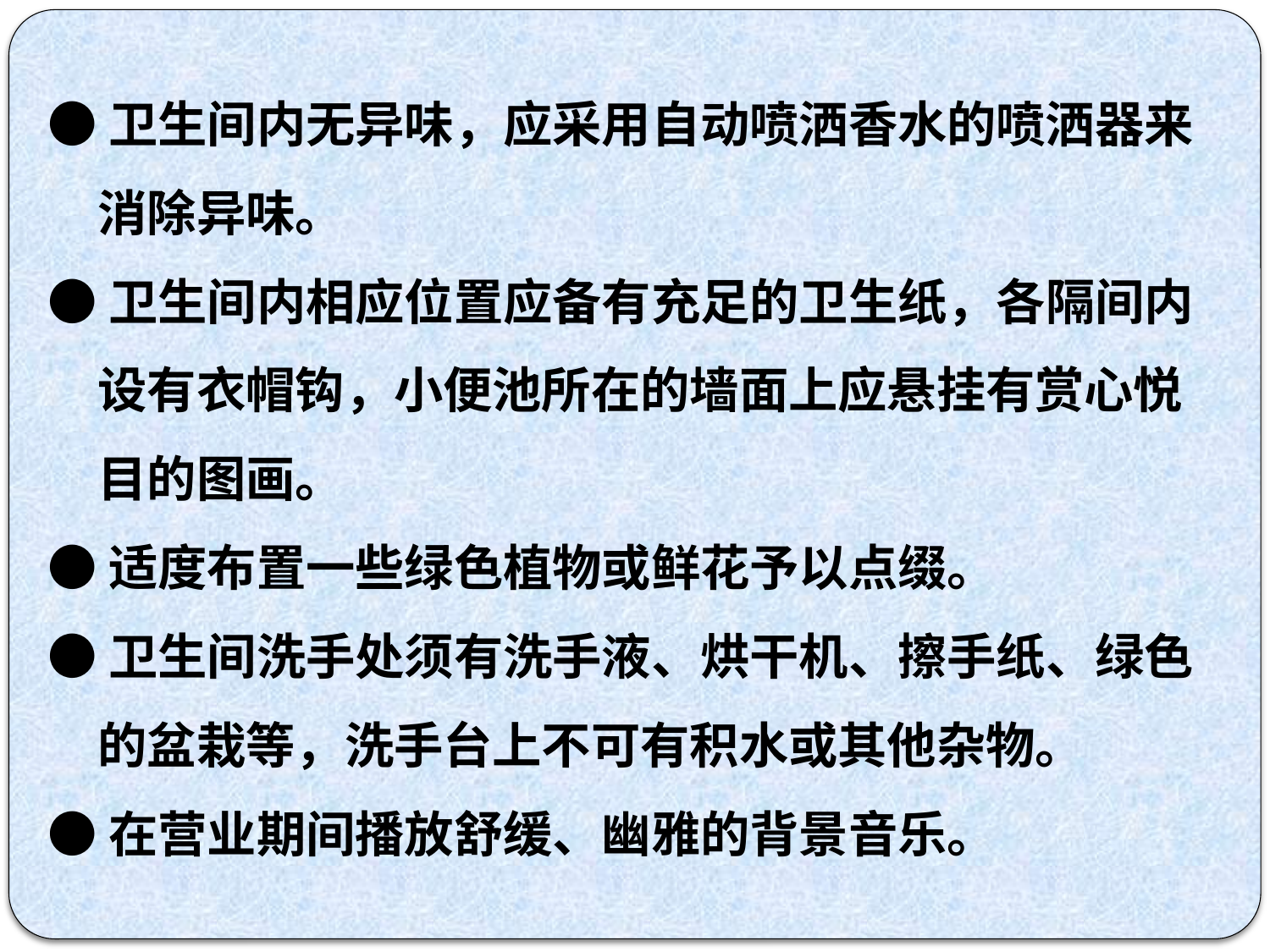

●卫生间内无异味，应采用自动喷洒香水的喷洒器来消除异味。
●卫生间内相应位置应备有充足的卫生纸，各隔间内设有衣帽钩，小便池所在的墙面上应悬挂有赏心悦目的图画。
●适度布置一些绿色植物或鲜花予以点缀。
●卫生间洗手处须有洗手液、烘干机、擦手纸、绿色的盆栽等，洗手台上不可有积水或其他杂物。
●在营业期间播放舒缓、幽雅的背景音乐。